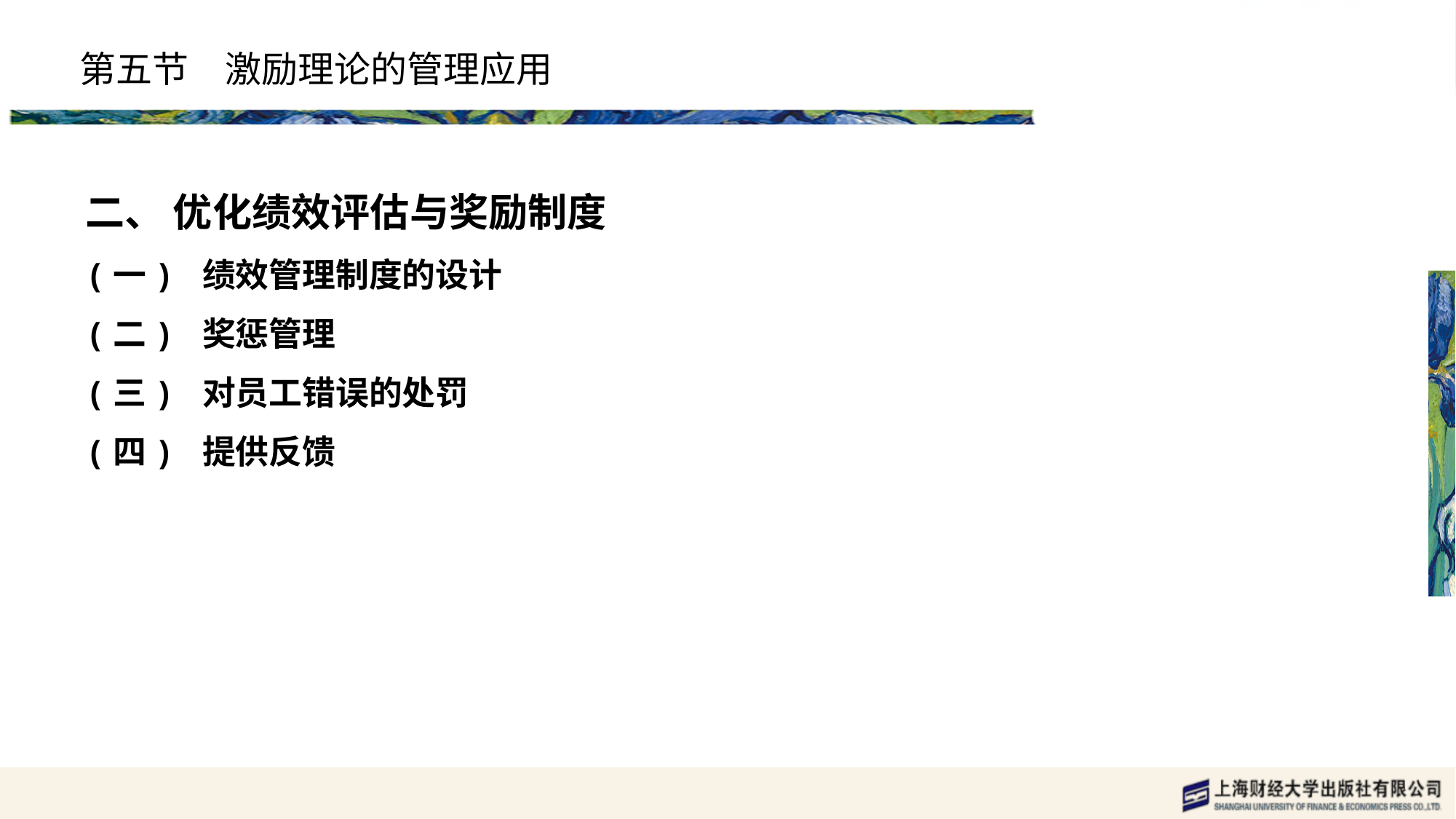

# 第五节　激励理论的管理应用
二、 优化绩效评估与奖励制度
(一) 绩效管理制度的设计
(二) 奖惩管理
(三) 对员工错误的处罚
(四) 提供反馈